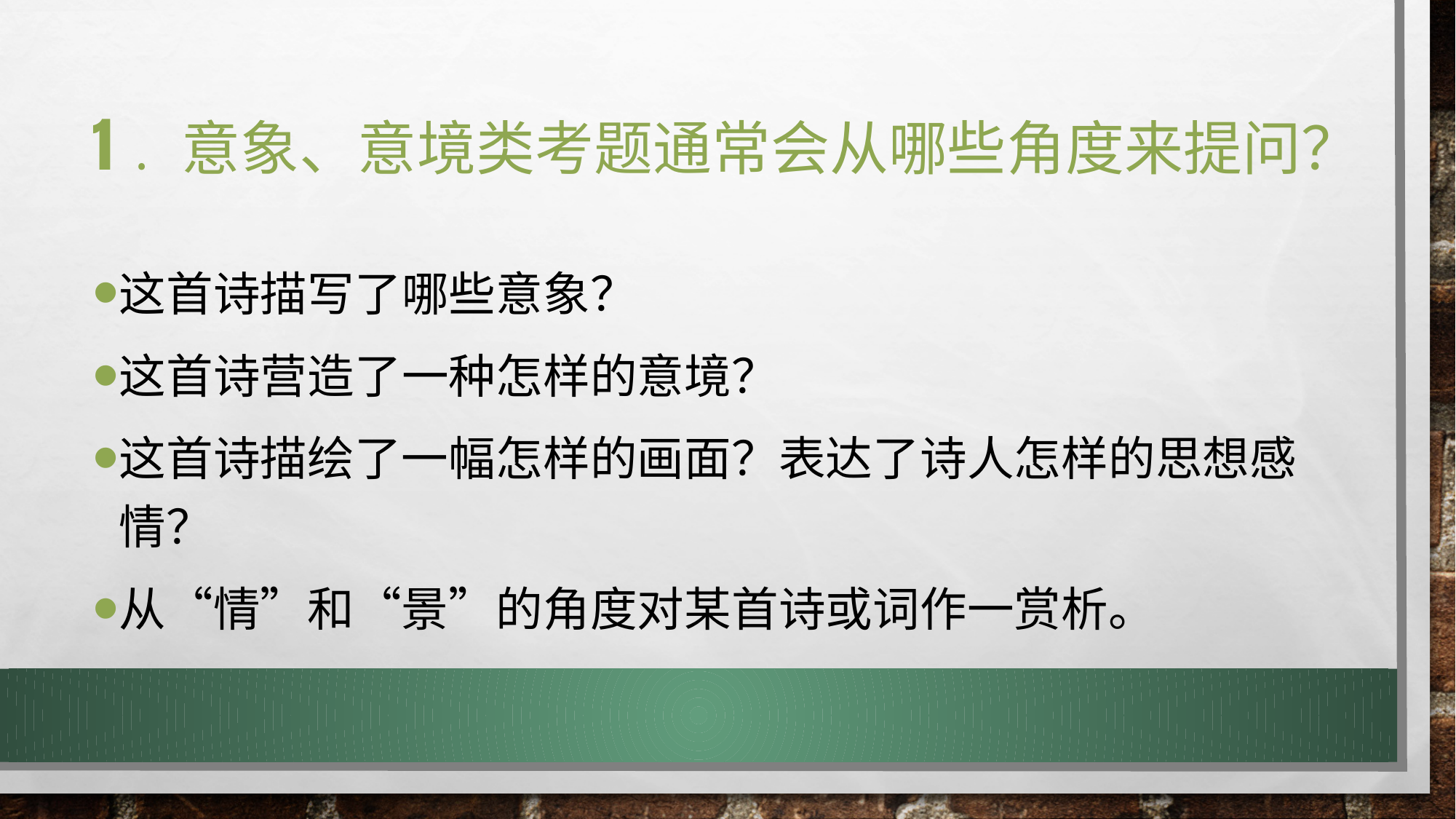

# 1﹒意象、意境类考题通常会从哪些角度来提问？
这首诗描写了哪些意象？
这首诗营造了一种怎样的意境？
这首诗描绘了一幅怎样的画面？表达了诗人怎样的思想感情？
从“情”和“景”的角度对某首诗或词作一赏析。